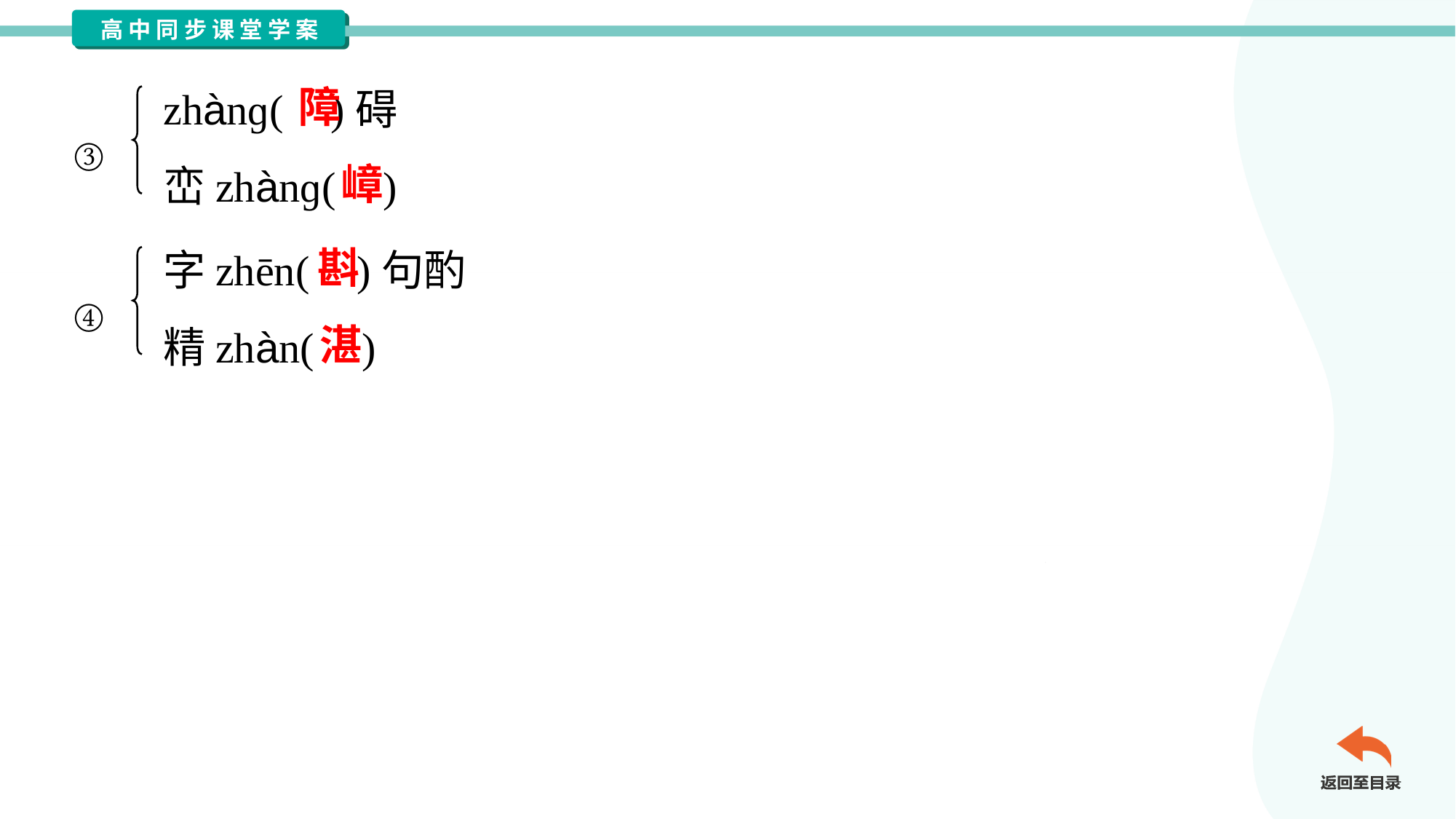

zhànɡ(    )碍
峦zhànɡ(    )
障

③

嶂
字zhēn(    )句酌
精zhàn(    )
斟

④

湛